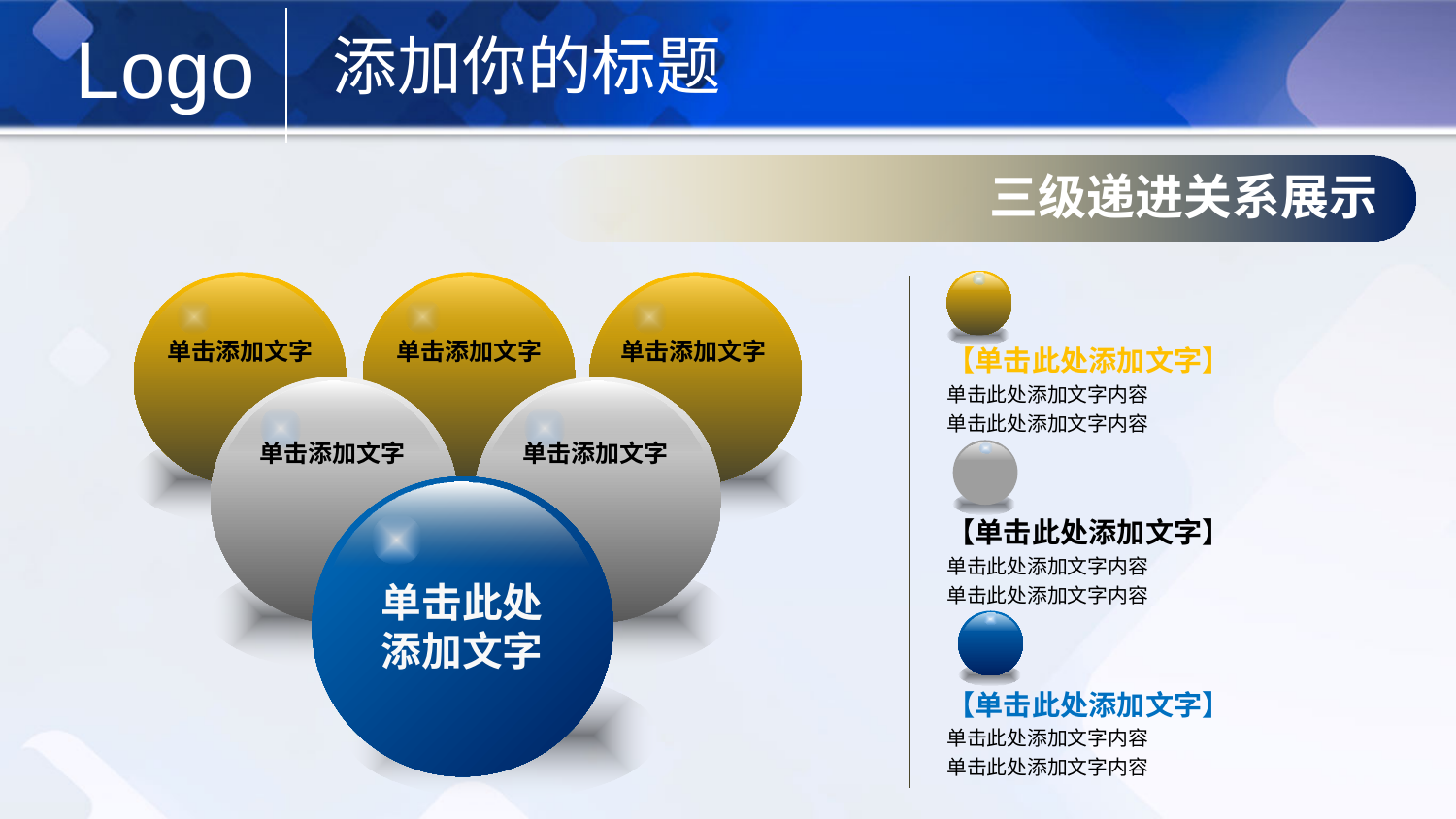

Logo
添加你的标题

三级递进关系展示

单击添加文字
单击添加文字
单击添加文字
【单击此处添加文字】
单击此处添加文字内容
单击此处添加文字内容

单击添加文字
单击添加文字

单击此处
添加文字
【单击此处添加文字】
单击此处添加文字内容
单击此处添加文字内容

【单击此处添加文字】
单击此处添加文字内容
单击此处添加文字内容